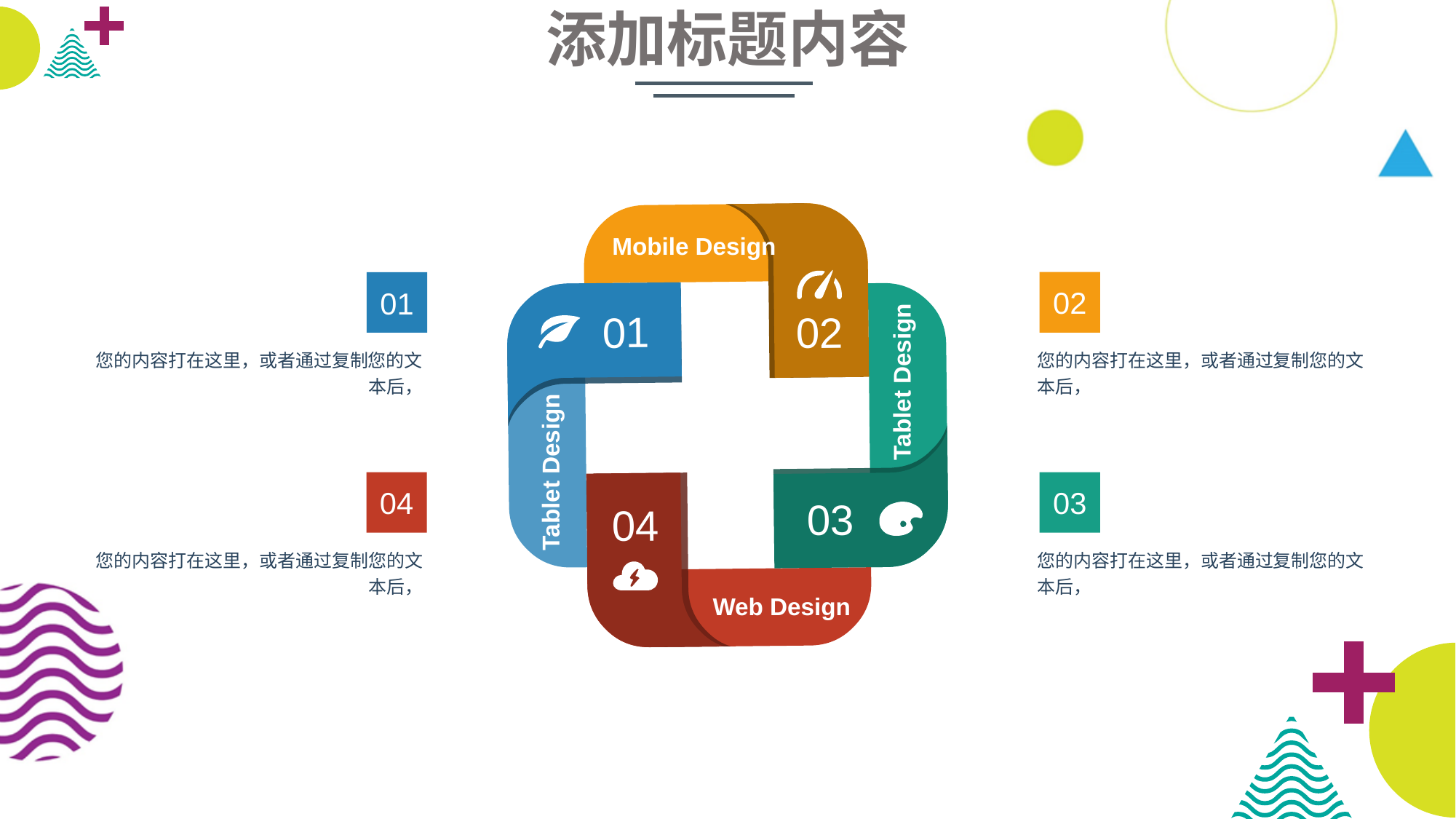

添加标题内容

Mobile Design

01
02

Tablet Design

Tablet Design

03
04

Web Design
02
您的内容打在这里，或者通过复制您的文本后，
01
您的内容打在这里，或者通过复制您的文本后，
04
您的内容打在这里，或者通过复制您的文本后，
03
您的内容打在这里，或者通过复制您的文本后，